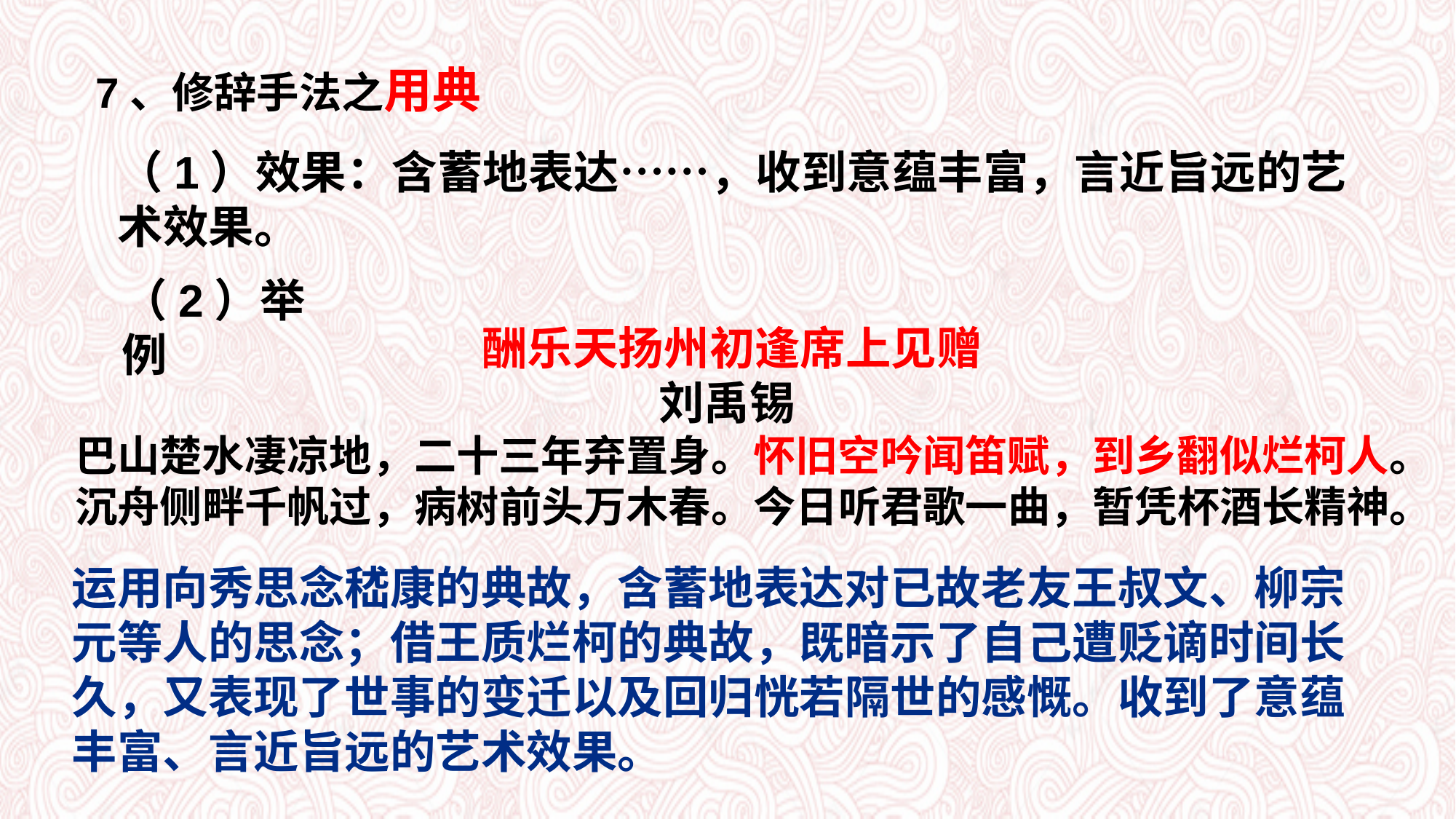

7、修辞手法之用典
（1）效果：含蓄地表达……，收到意蕴丰富，言近旨远的艺术效果。
（2）举例
酬乐天扬州初逢席上见赠
刘禹锡
巴山楚水凄凉地，二十三年弃置身。怀旧空吟闻笛赋，到乡翻似烂柯人。
沉舟侧畔千帆过，病树前头万木春。今日听君歌一曲，暂凭杯酒长精神。
运用向秀思念嵇康的典故，含蓄地表达对已故老友王叔文、柳宗元等人的思念；借王质烂柯的典故，既暗示了自己遭贬谪时间长久，又表现了世事的变迁以及回归恍若隔世的感慨。收到了意蕴丰富、言近旨远的艺术效果。